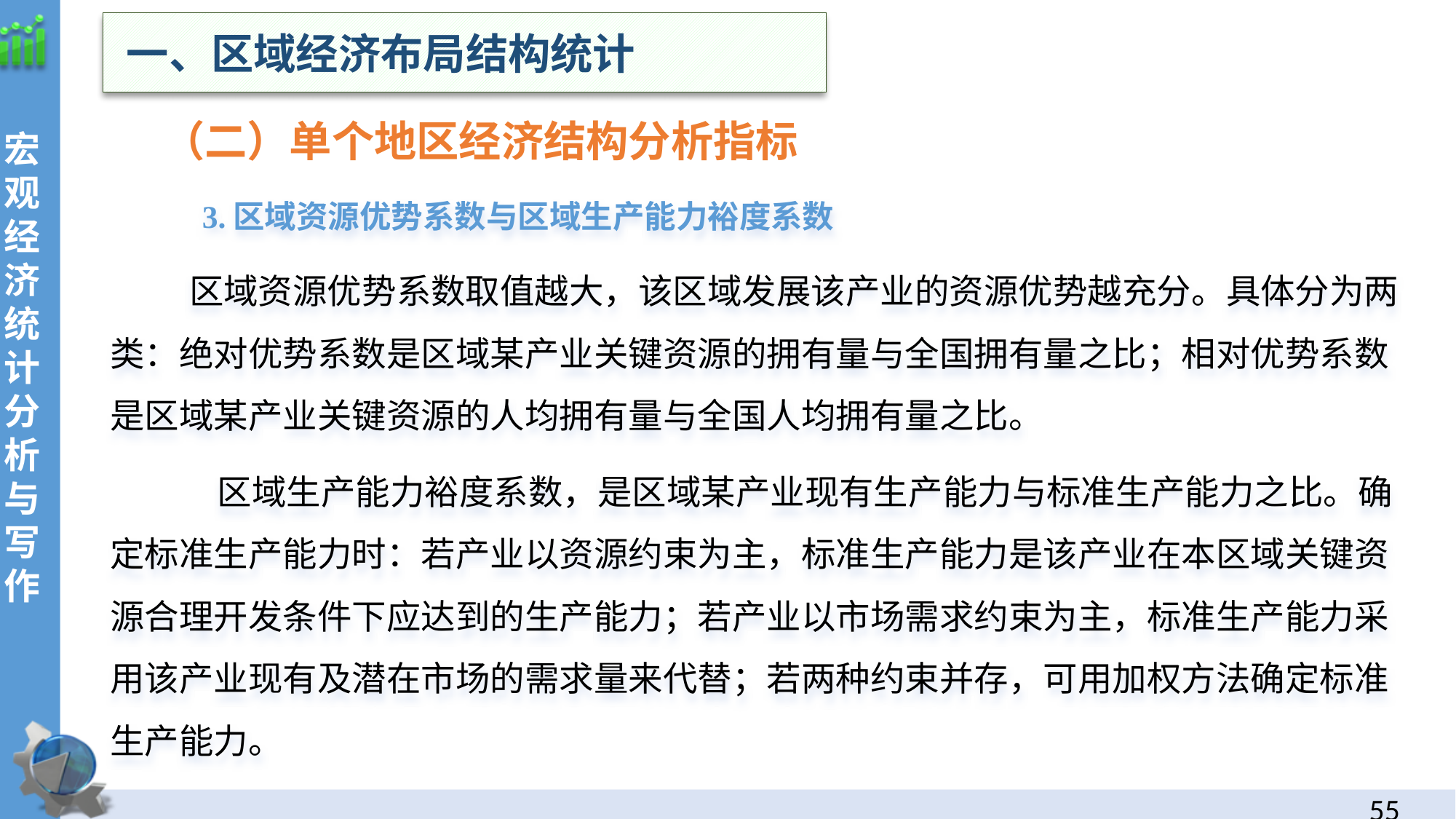

一、区域经济布局结构统计

                  3.区域资源优势系数与区域生产能力裕度系数
                 区域资源优势系数取值越大，该区域发展该产业的资源优势越充分。具体分为两类：绝对优势系数是区域某产业关键资源的拥有量与全国拥有量之比；相对优势系数是区域某产业关键资源的人均拥有量与全国人均拥有量之比。
                区域生产能力裕度系数，是区域某产业现有生产能力与标准生产能力之比。确定标准生产能力时：若产业以资源约束为主，标准生产能力是该产业在本区域关键资源合理开发条件下应达到的生产能力；若产业以市场需求约束为主，标准生产能力采用该产业现有及潜在市场的需求量来代替；若两种约束并存，可用加权方法确定标准生产能力。

（二）单个地区经济结构分析指标
55